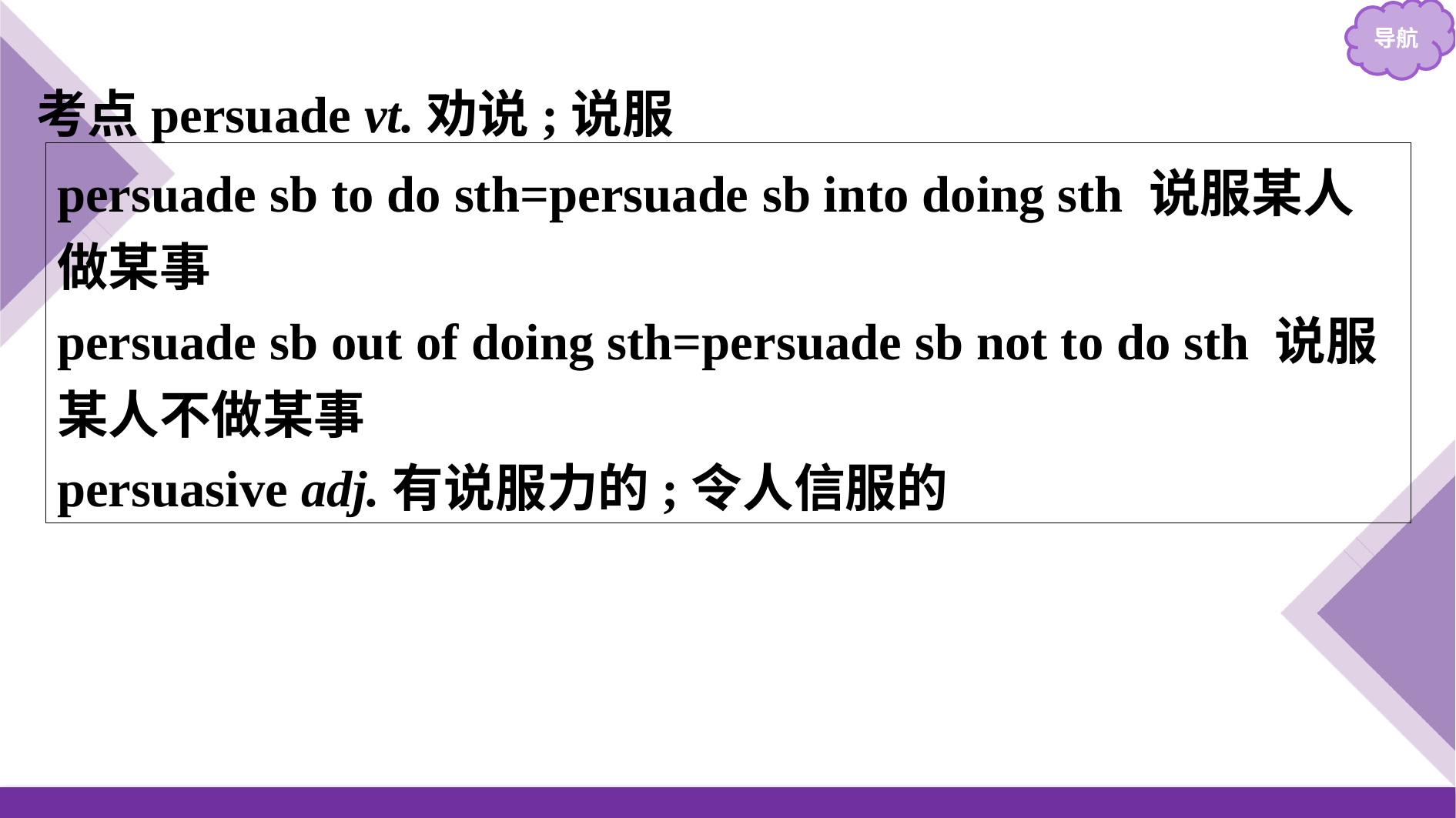

考点persuade vt.劝说;说服
persuade sb to do sth=persuade sb into doing sth 说服某人做某事
persuade sb out of doing sth=persuade sb not to do sth 说服某人不做某事
persuasive adj.有说服力的;令人信服的